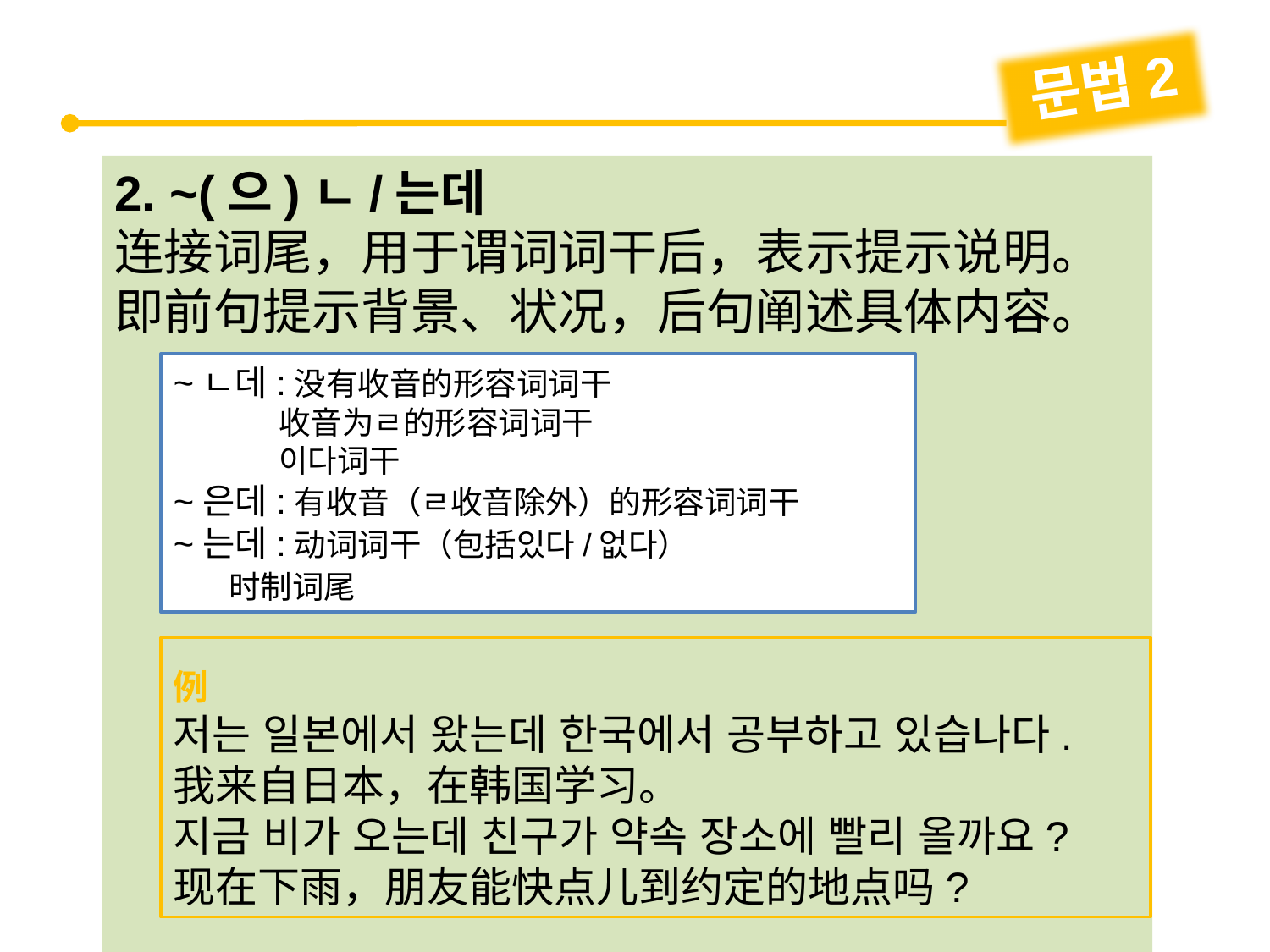

문법2
2. ~(으)ㄴ/는데
连接词尾，用于谓词词干后，表示提示说明。即前句提示背景、状况，后句阐述具体内容。

~ㄴ데:没有收音的形容词词干
           收音为ㄹ的形容词词干
           이다词干
~은데:有收音（ㄹ收音除外）的形容词词干
~는데:动词词干（包括있다/없다）
      时制词尾
例
저는 일본에서 왔는데 한국에서 공부하고 있습나다.
我来自日本，在韩国学习。
지금 비가 오는데 친구가 약속 장소에 빨리 올까요?
现在下雨，朋友能快点儿到约定的地点吗?